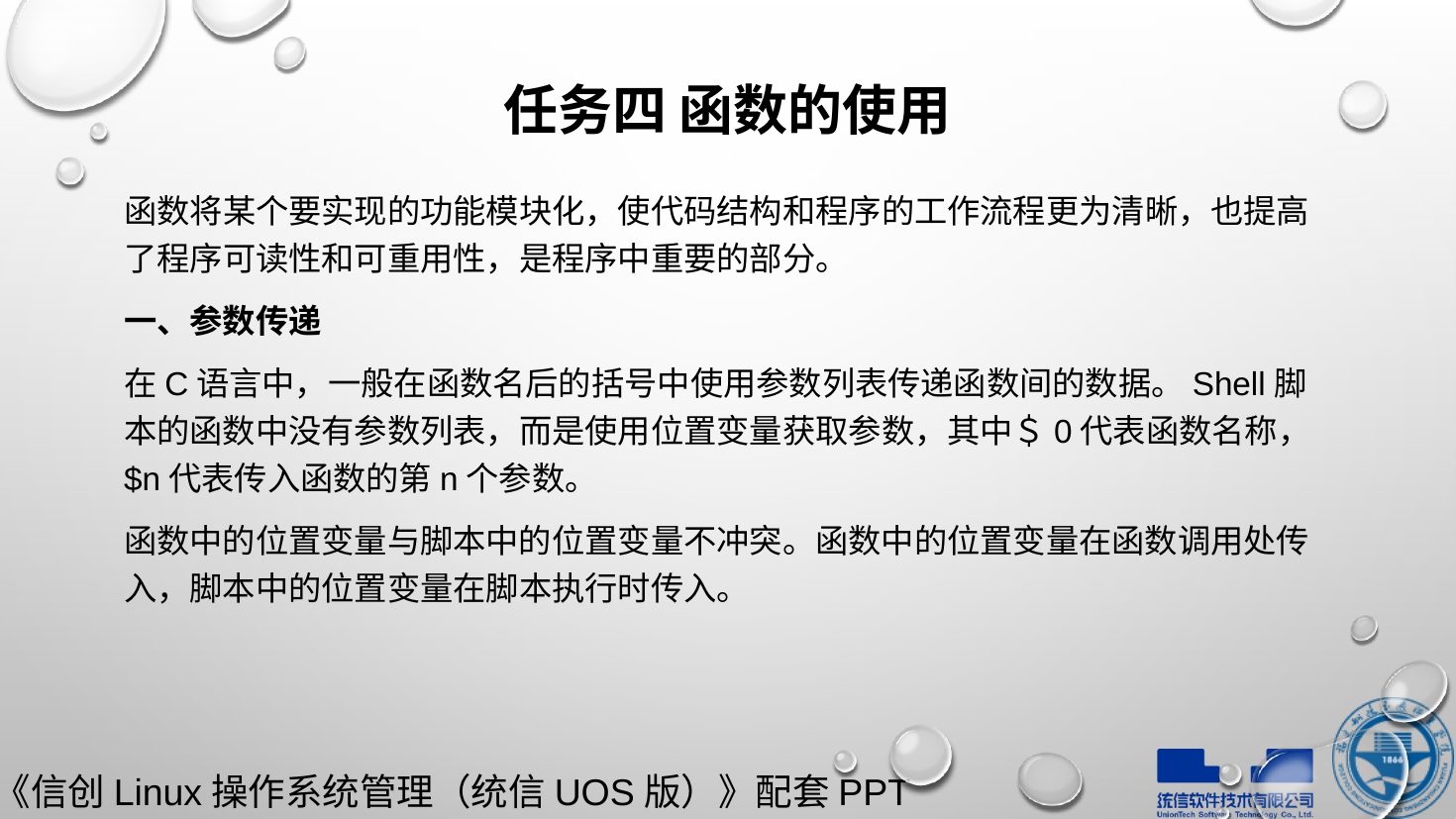

# 任务四 函数的使用
函数将某个要实现的功能模块化，使代码结构和程序的工作流程更为清晰，也提高了程序可读性和可重用性，是程序中重要的部分。
一、参数传递
在C语言中，一般在函数名后的括号中使用参数列表传递函数间的数据。Shell脚本的函数中没有参数列表，而是使用位置变量获取参数，其中＄0代表函数名称，$n代表传入函数的第n个参数。
函数中的位置变量与脚本中的位置变量不冲突。函数中的位置变量在函数调用处传入，脚本中的位置变量在脚本执行时传入。